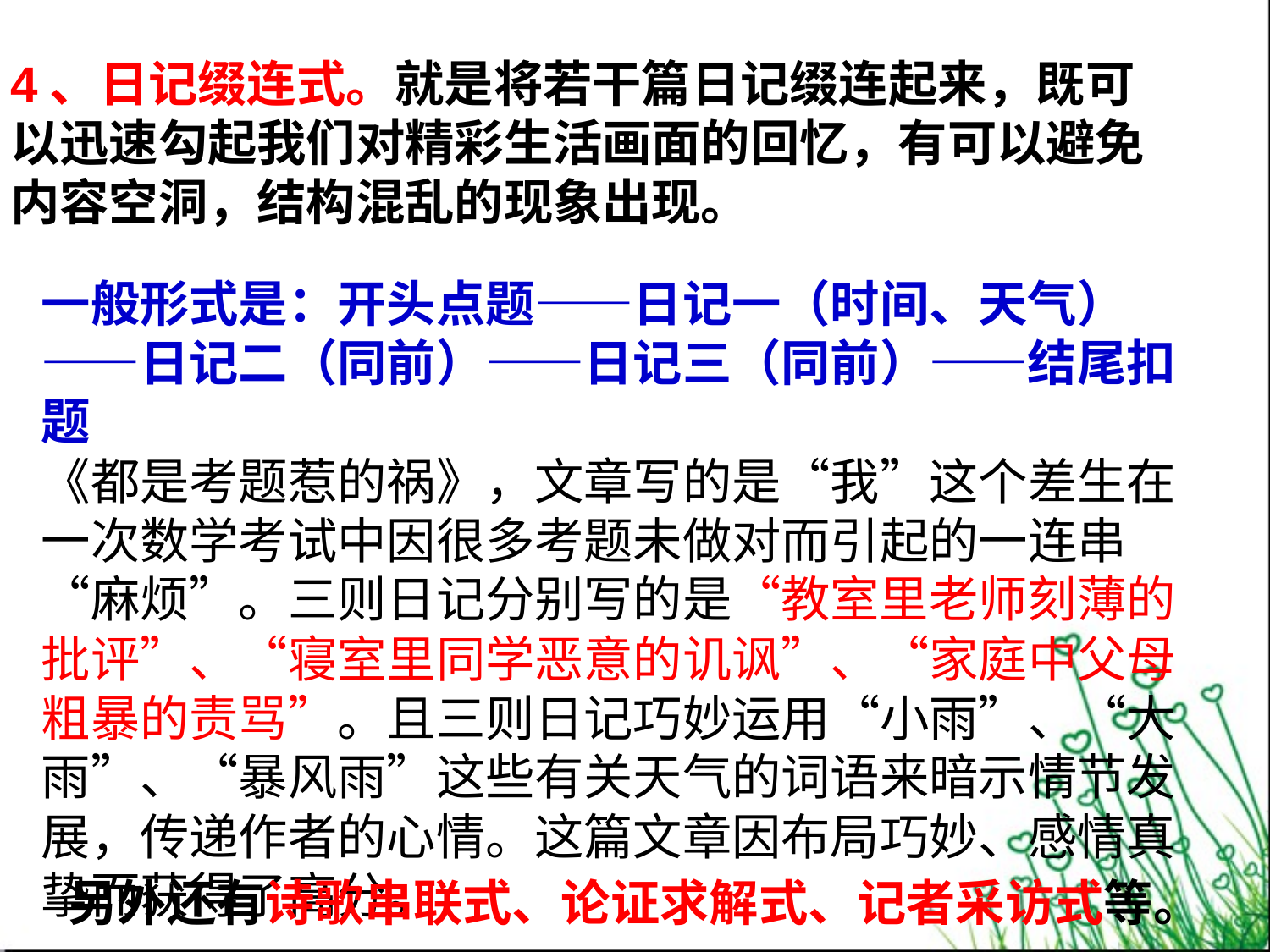

4、日记缀连式。就是将若干篇日记缀连起来，既可以迅速勾起我们对精彩生活画面的回忆，有可以避免内容空洞，结构混乱的现象出现。
一般形式是：开头点题——日记一（时间、天气）——日记二（同前）——日记三（同前）——结尾扣题
《都是考题惹的祸》，文章写的是“我”这个差生在一次数学考试中因很多考题未做对而引起的一连串“麻烦”。三则日记分别写的是“教室里老师刻薄的批评”、“寝室里同学恶意的讥讽”、“家庭中父母粗暴的责骂”。且三则日记巧妙运用“小雨”、“大雨”、“暴风雨”这些有关天气的词语来暗示情节发展，传递作者的心情。这篇文章因布局巧妙、感情真挚而获得了高分。
另外还有诗歌串联式、论证求解式、记者采访式等。